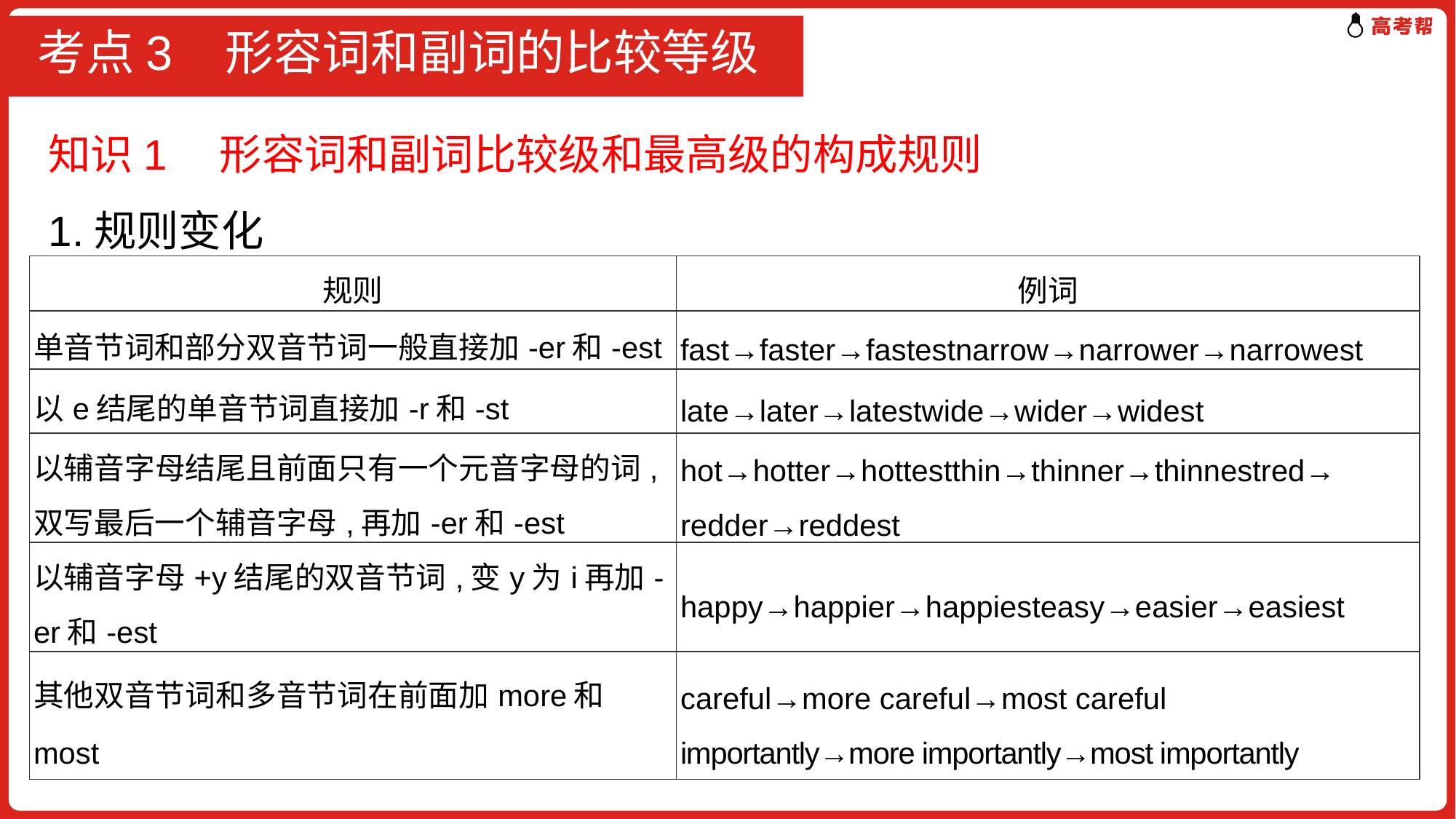

# 考点3   形容词和副词的比较等级
知识1　形容词和副词比较级和最高级的构成规则
1.规则变化
| 规则 | 例词 |
| --- | --- |
| 单音节词和部分双音节词一般直接加-er和-est | fast→faster→fastestnarrow→narrower→narrowest |
| 以e结尾的单音节词直接加-r和-st | late→later→latestwide→wider→widest |
| 以辅音字母结尾且前面只有一个元音字母的词,双写最后一个辅音字母,再加-er和-est | hot→hotter→hottestthin→thinner→thinnestred→ redder→reddest |
| 以辅音字母+y结尾的双音节词,变y为i再加-er和-est | happy→happier→happiesteasy→easier→easiest |
| 其他双音节词和多音节词在前面加more和most | careful→more careful→most careful importantly→more importantly→most importantly |